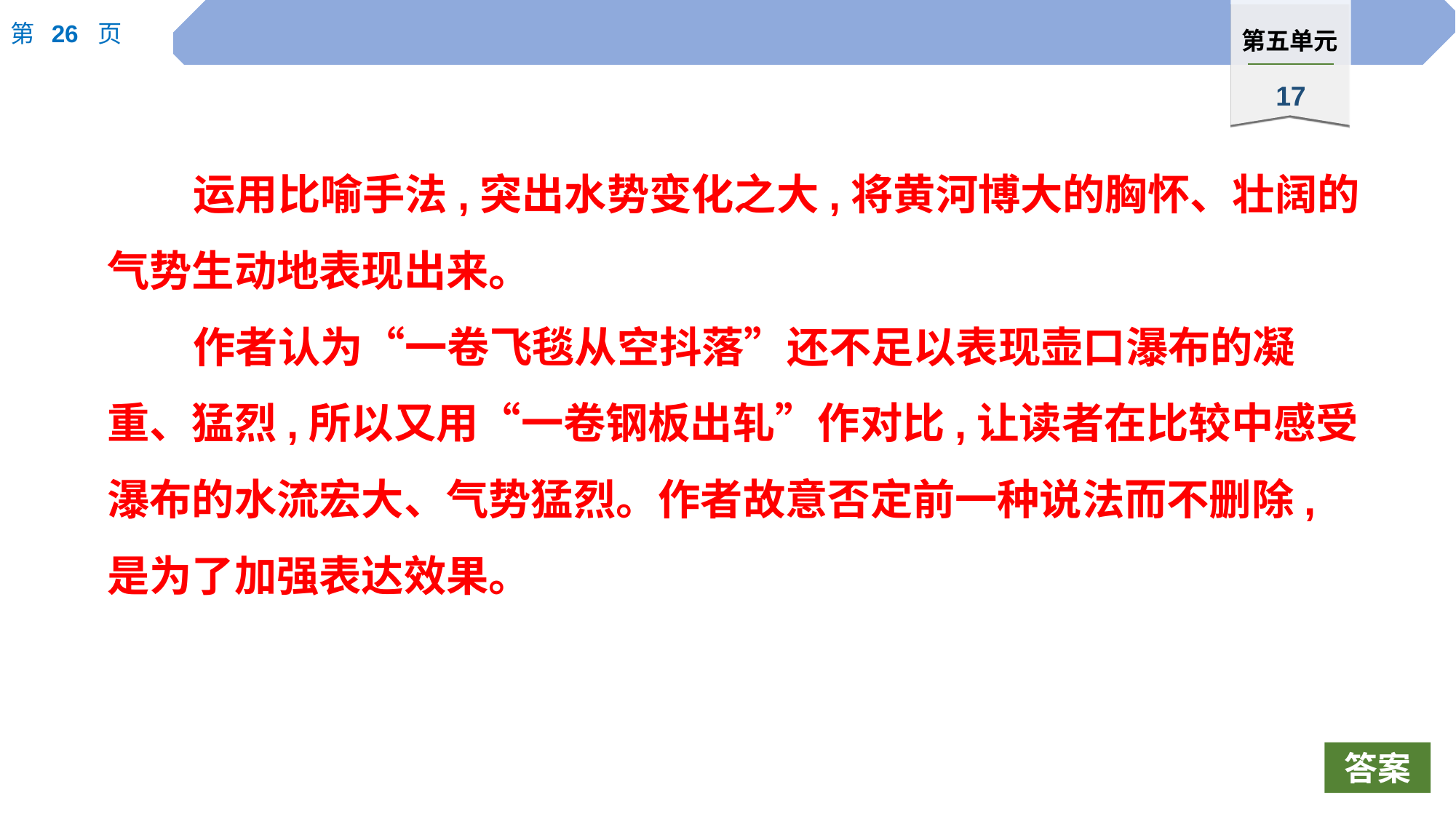

运用比喻手法,突出水势变化之大,将黄河博大的胸怀、壮阔的气势生动地表现出来。
作者认为“一卷飞毯从空抖落”还不足以表现壶口瀑布的凝重、猛烈,所以又用“一卷钢板出轧”作对比,让读者在比较中感受瀑布的水流宏大、气势猛烈。作者故意否定前一种说法而不删除,是为了加强表达效果。
答案